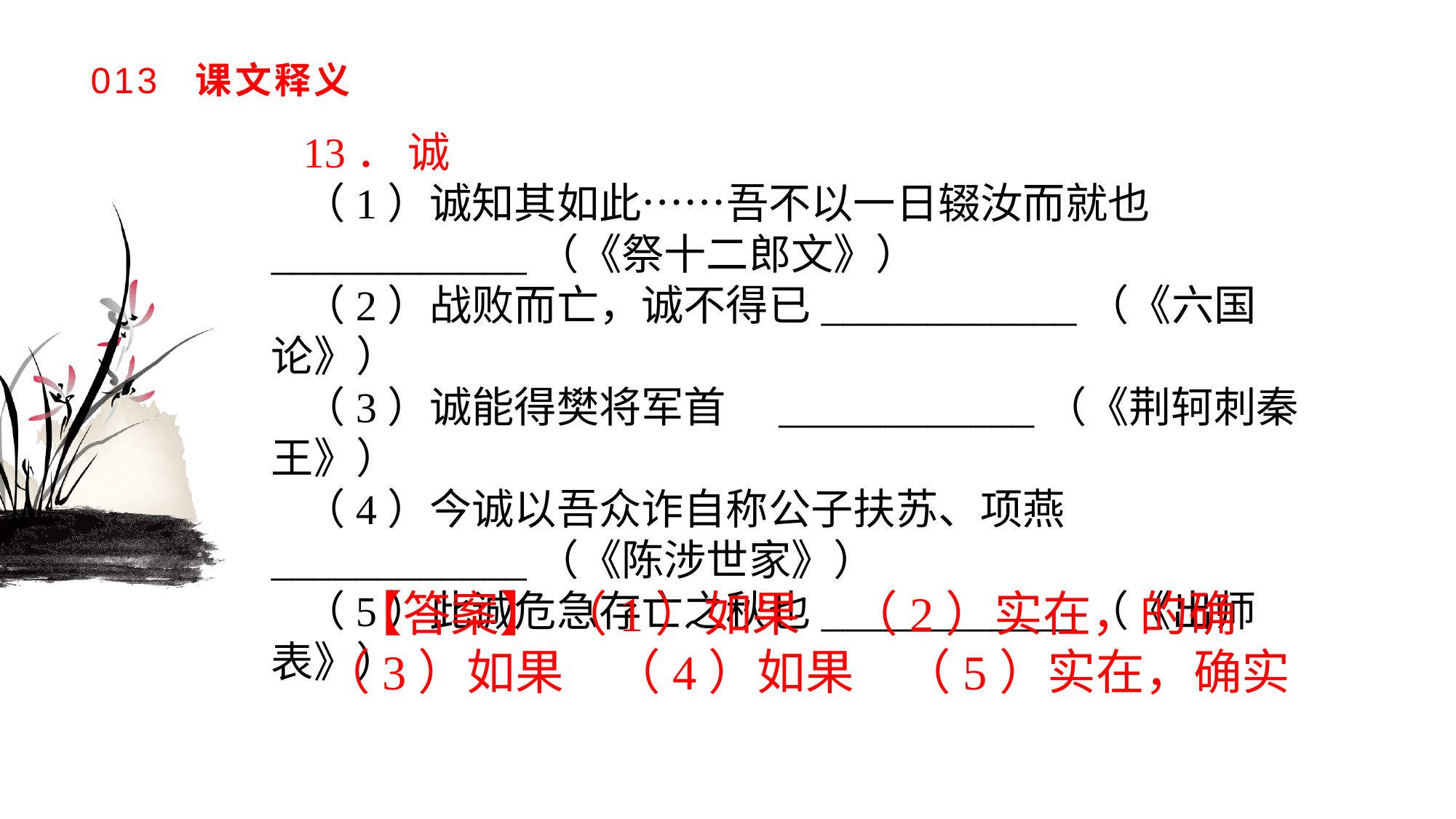

# 013  课文释义
13． 诚
（1）诚知其如此……吾不以一日辍汝而就也____________（《祭十二郎文》）（2）战败而亡，诚不得已____________（《六国论》）（3）诚能得樊将军首　____________（《荆轲刺秦王》）（4）今诚以吾众诈自称公子扶苏、项燕____________（《陈涉世家》）（5）此诚危急存亡之秋也____________（《出师表》）
【答案】 （1）如果　（2）实在，的确　（3）如果　（4）如果　（5）实在，确实